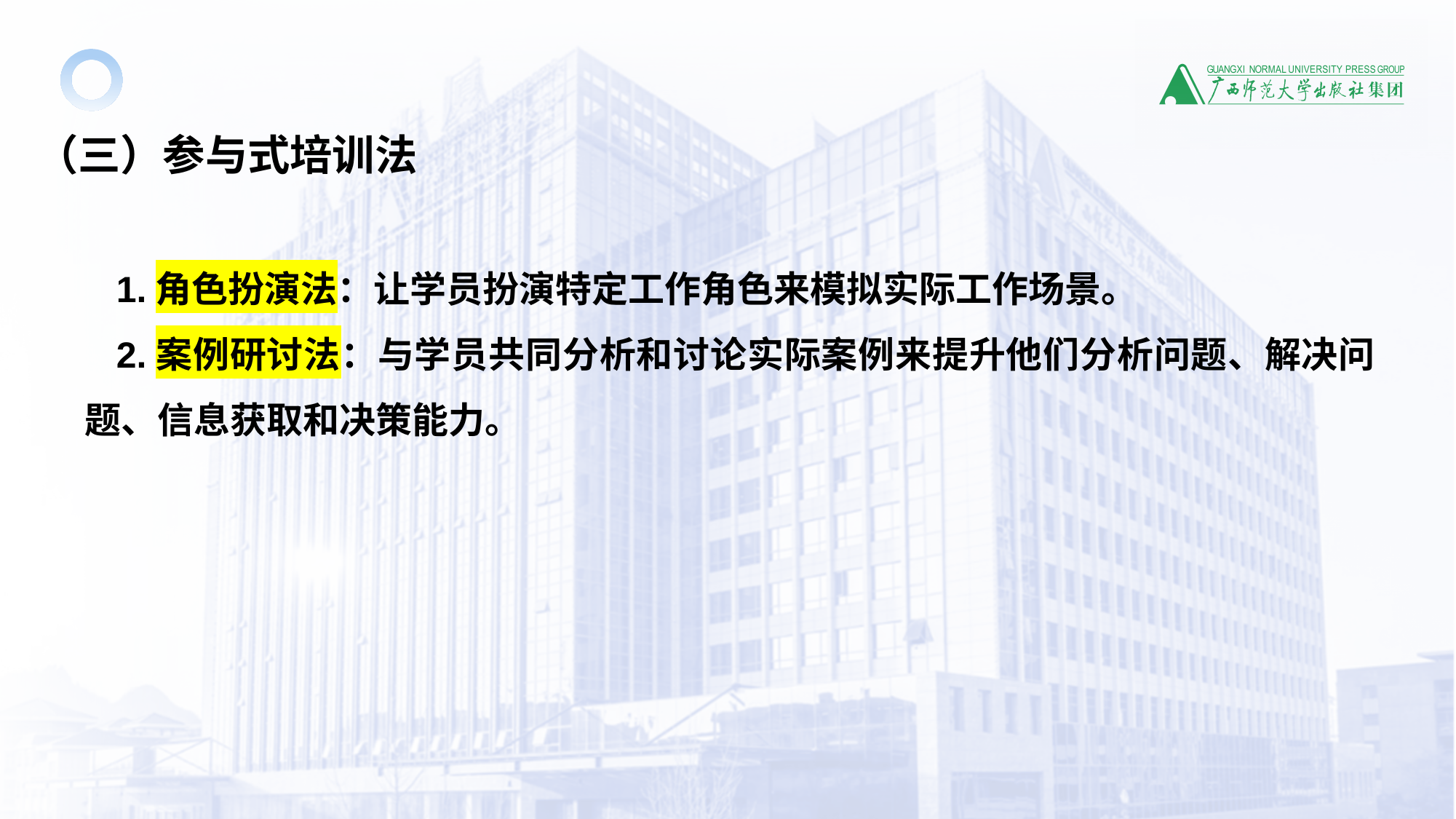

（三）参与式培训法
1.角色扮演法：让学员扮演特定工作角色来模拟实际工作场景。
2.案例研讨法：与学员共同分析和讨论实际案例来提升他们分析问题、解决问题、信息获取和决策能力。